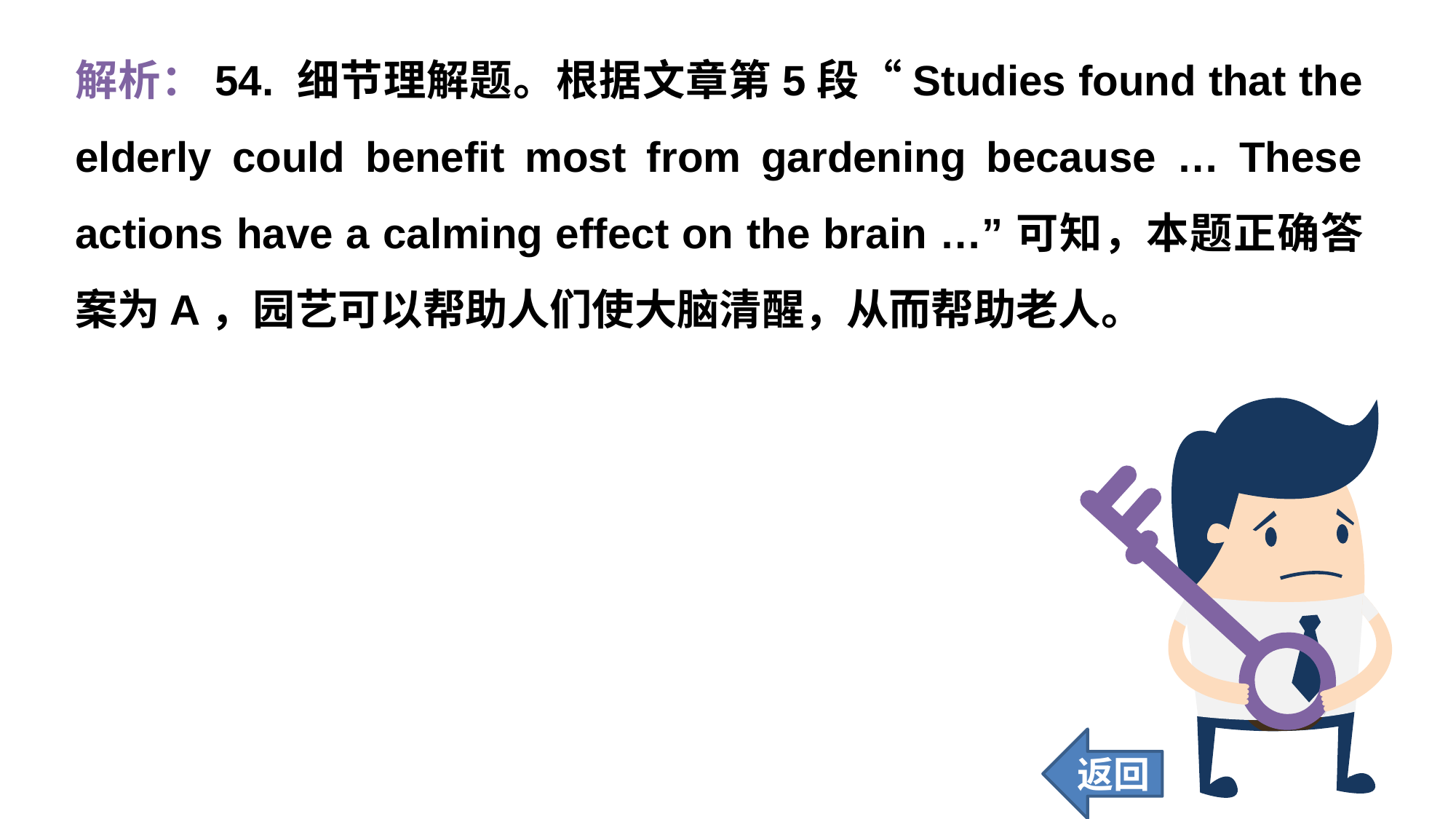

解析：54. 细节理解题。根据文章第5段“Studies found that the elderly could benefit most from gardening because … These actions have a calming effect on the brain …”可知，本题正确答案为A，园艺可以帮助人们使大脑清醒，从而帮助老人。

返回
410